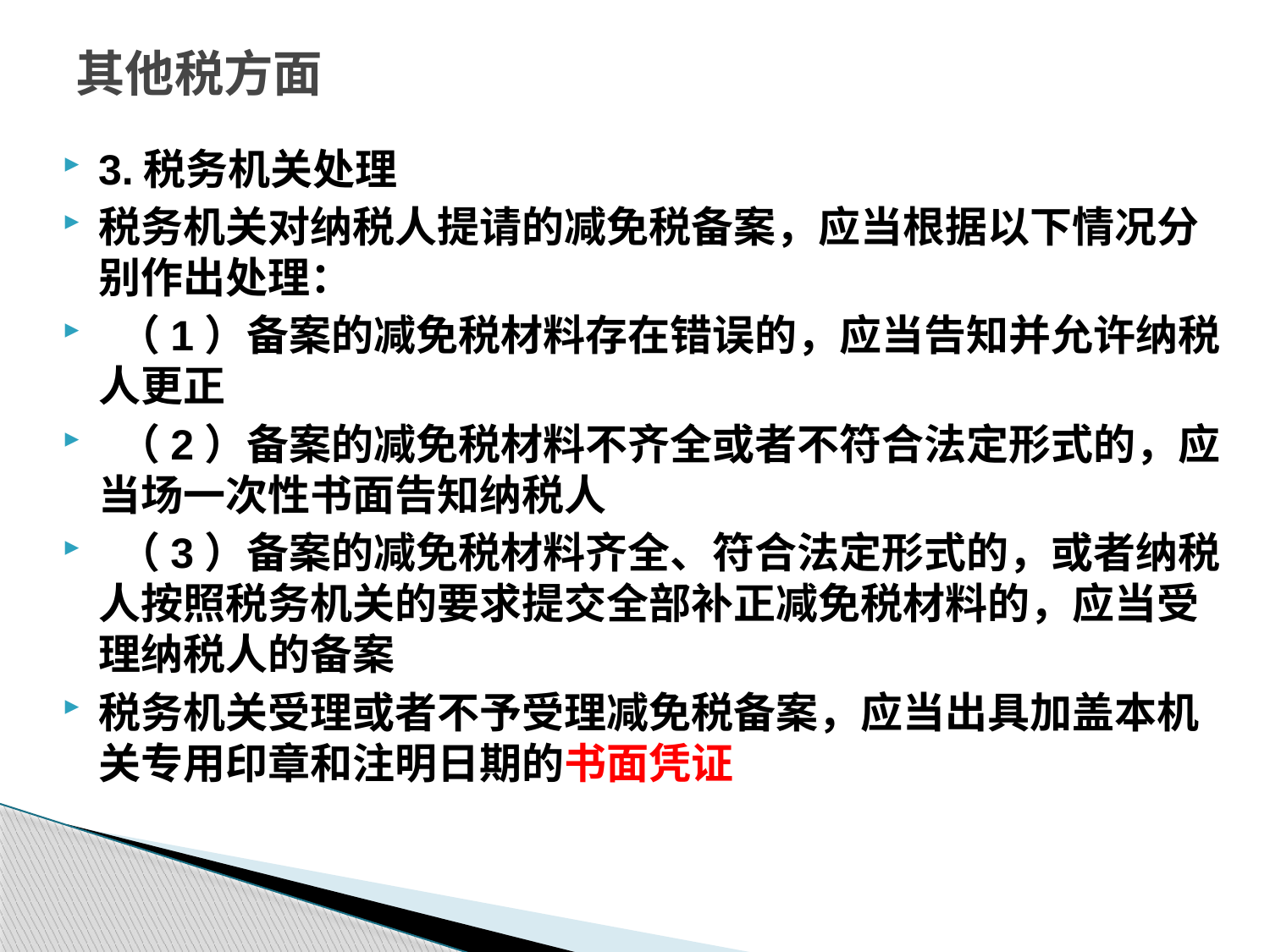

# 其他税方面
3.税务机关处理
税务机关对纳税人提请的减免税备案，应当根据以下情况分别作出处理：
 （1）备案的减免税材料存在错误的，应当告知并允许纳税人更正
 （2）备案的减免税材料不齐全或者不符合法定形式的，应当场一次性书面告知纳税人
 （3）备案的减免税材料齐全、符合法定形式的，或者纳税人按照税务机关的要求提交全部补正减免税材料的，应当受理纳税人的备案
税务机关受理或者不予受理减免税备案，应当出具加盖本机关专用印章和注明日期的书面凭证